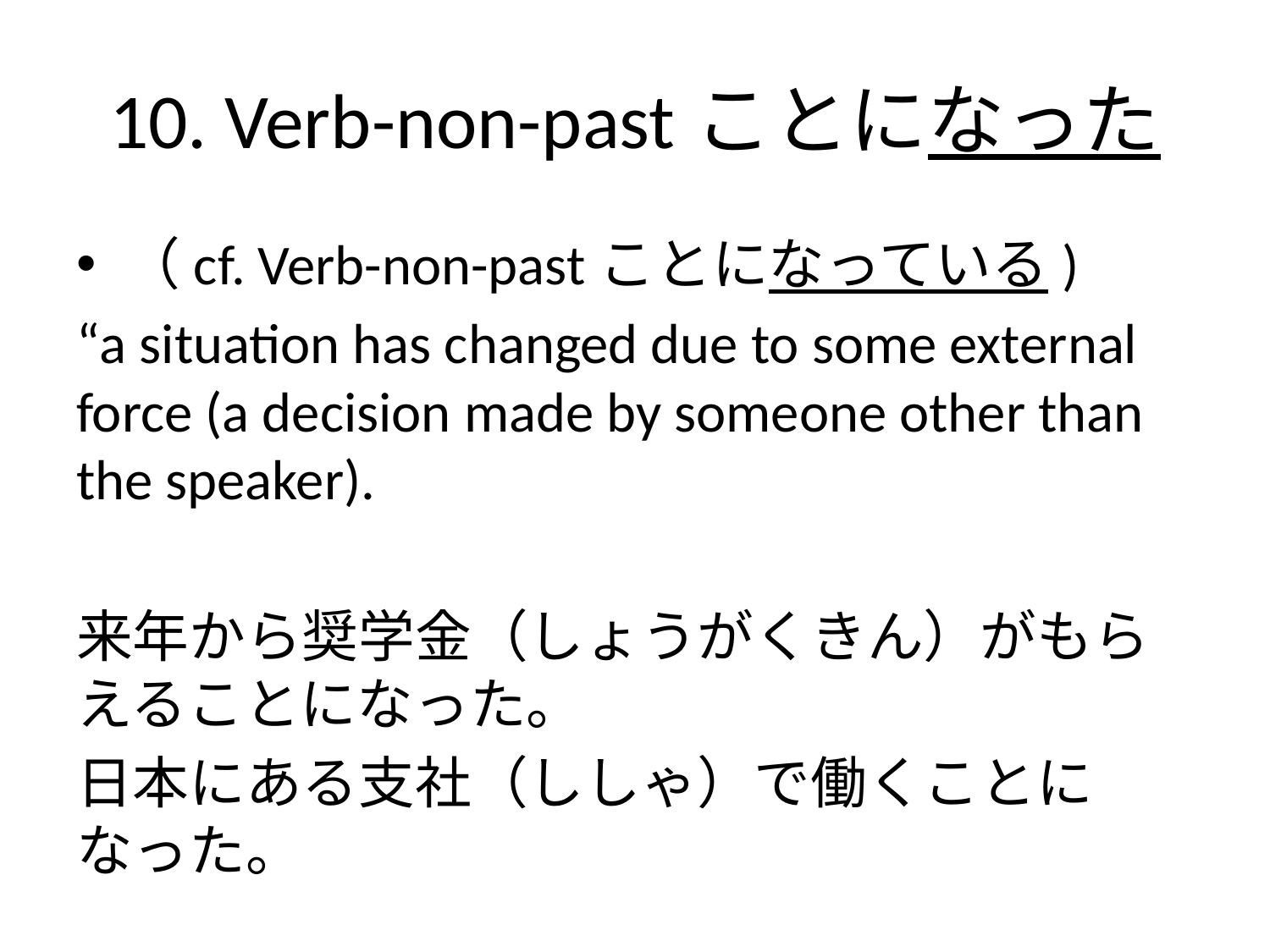

# 10. Verb-non-pastことになった
（cf. Verb-non-pastことになっている)
“a situation has changed due to some external force (a decision made by someone other than the speaker).

来年から奨学金（しょうがくきん）がもらえることになった。
日本にある支社（ししゃ）で働くことになった。